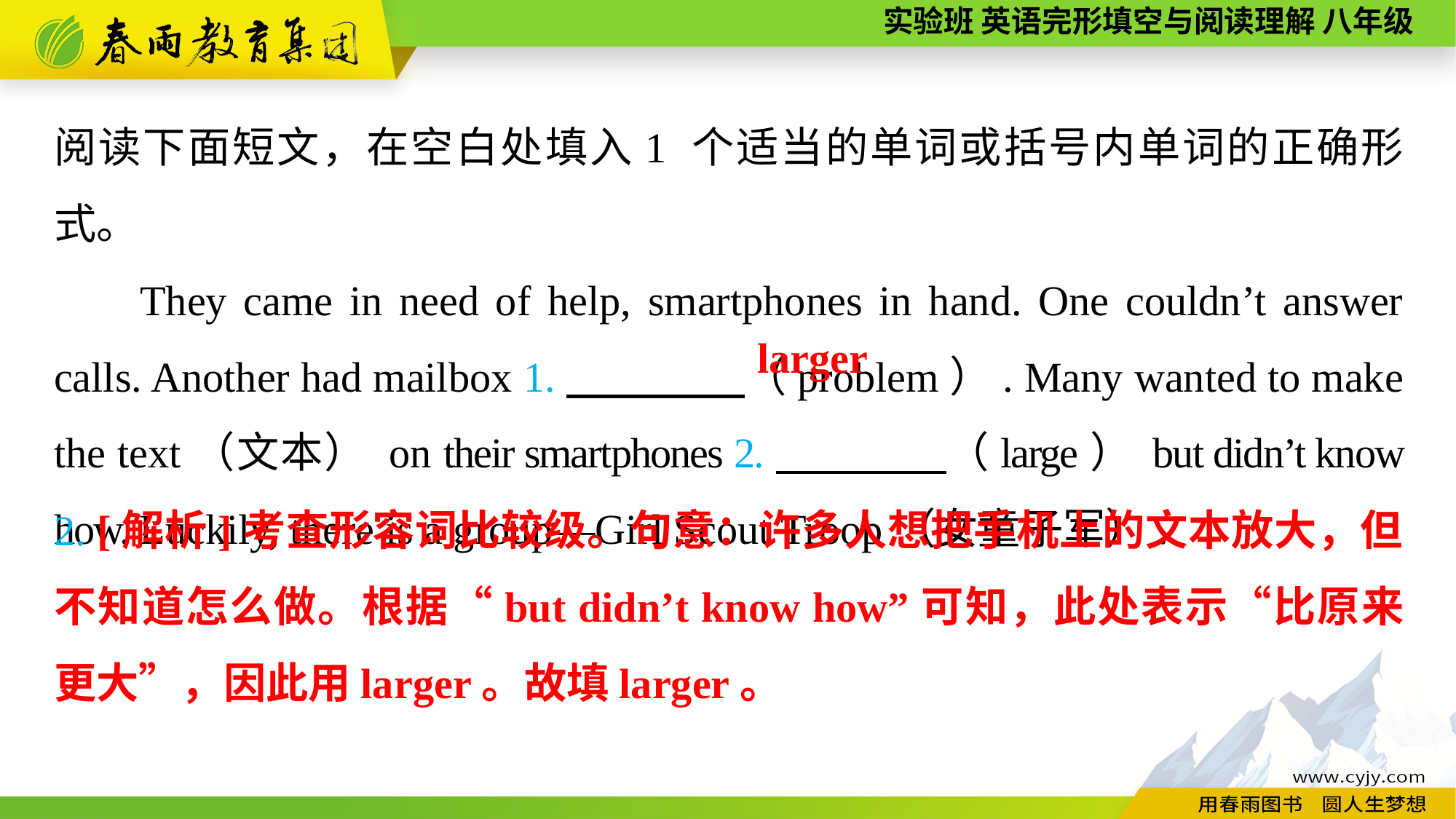

阅读下面短文，在空白处填入1 个适当的单词或括号内单词的正确形式。
They came in need of help, smartphones in hand. One couldn’t answer calls. Another had mailbox 1.　　     ，（problem）. Many wanted to make the text（文本） on their smartphones 2.　　　　（large） but didn’t know how. Luckily, there is a group—Girl Scout Troop（女童子军）.
larger
2. [解析]考查形容词比较级。句意：许多人想把手机上的文本放大，但不知道怎么做。根据“but didn’t know how”可知，此处表示“比原来更大”，因此用larger。故填larger。